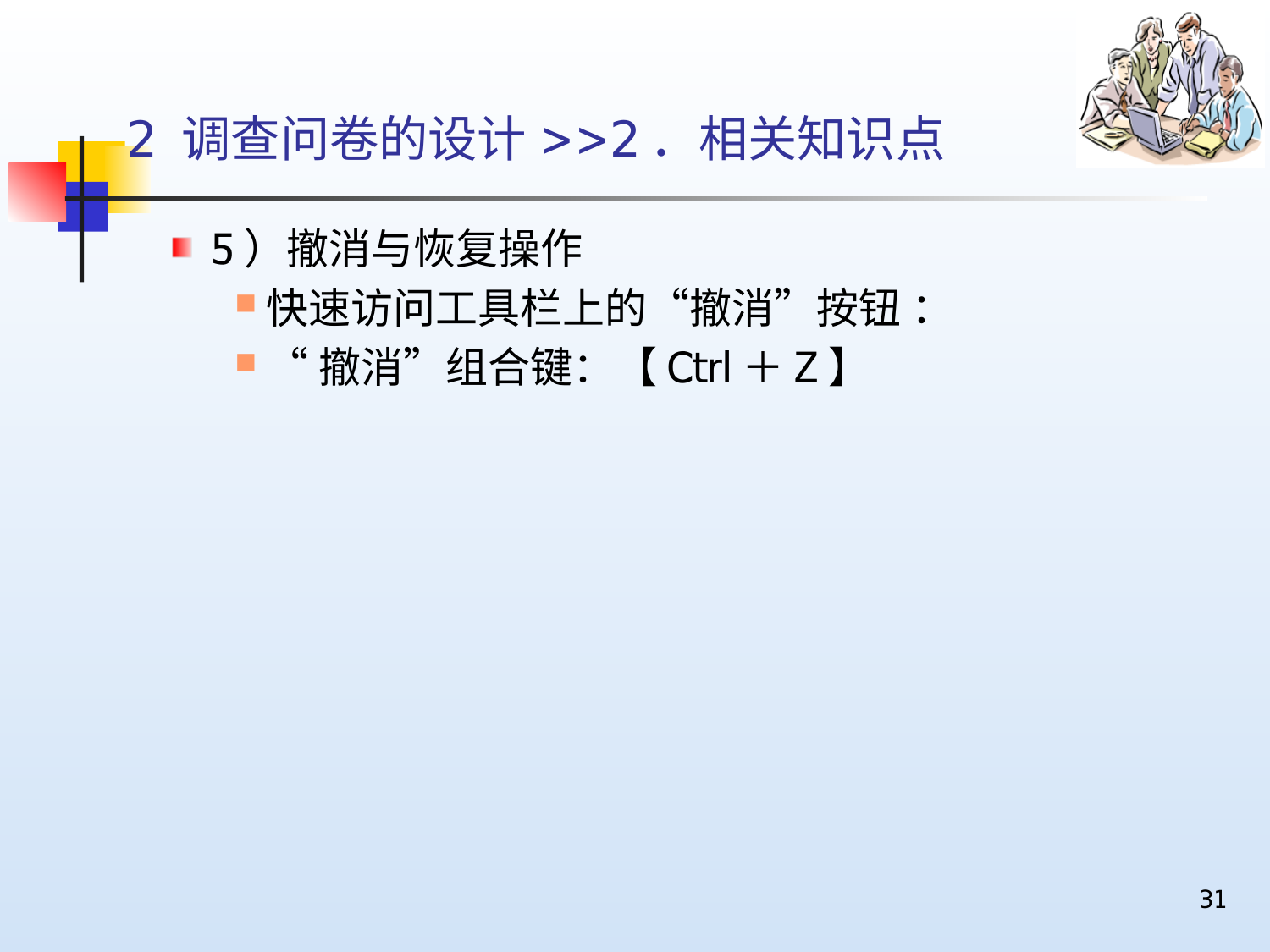

# 2 调查问卷的设计>>2．相关知识点
5）撤消与恢复操作
快速访问工具栏上的“撤消”按钮 ：
“撤消”组合键：【Ctrl＋Z】
31